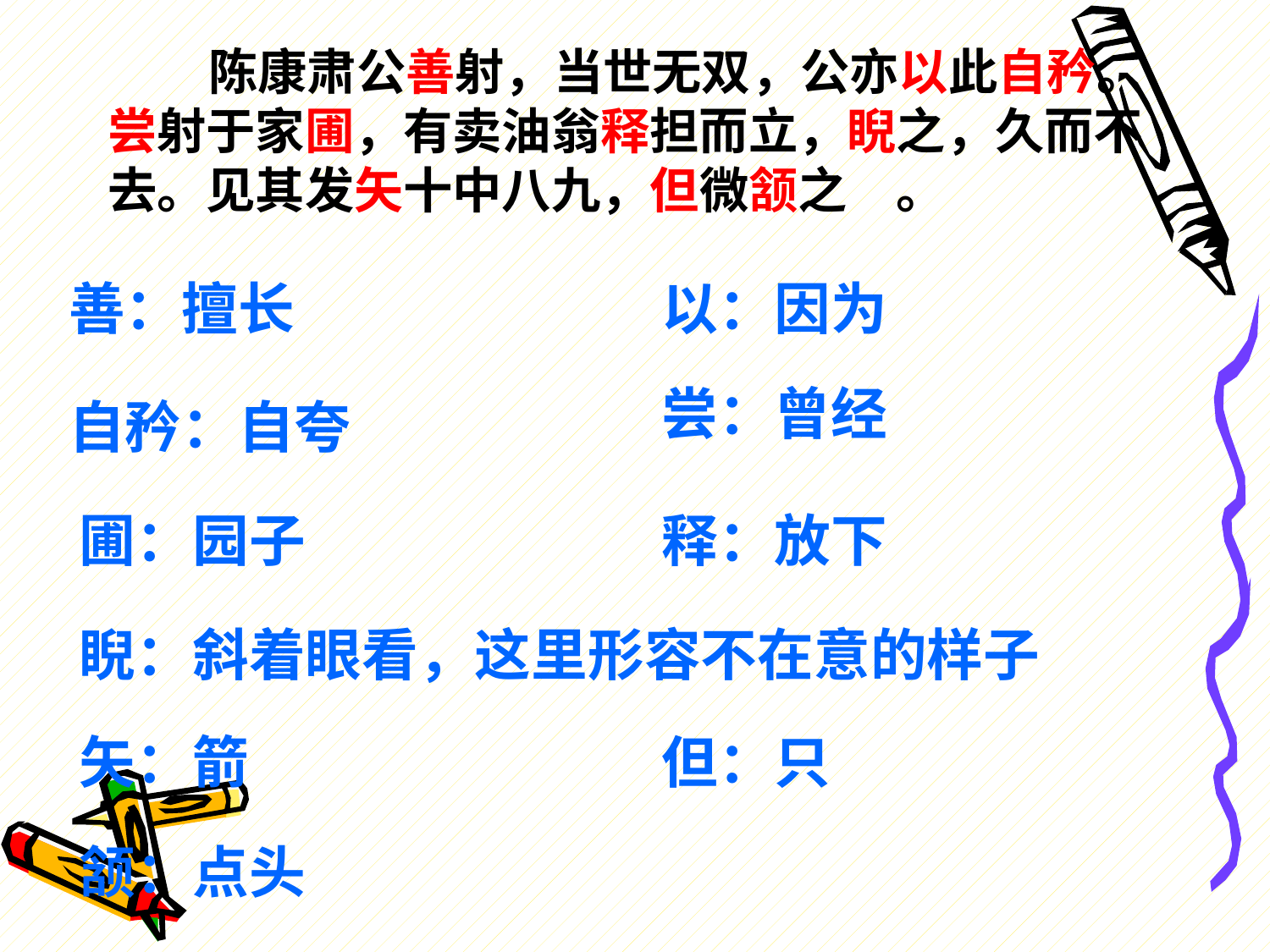

陈康肃公善射，当世无双，公亦以此自矜。尝射于家圃，有卖油翁释担而立，睨之，久而不去。见其发矢十中八九，但微颔之　。

善：擅长
以：因为
尝：曾经
自矜：自夸
圃：园子
释：放下
睨：斜着眼看，这里形容不在意的样子
矢：箭
但：只
颔：点头